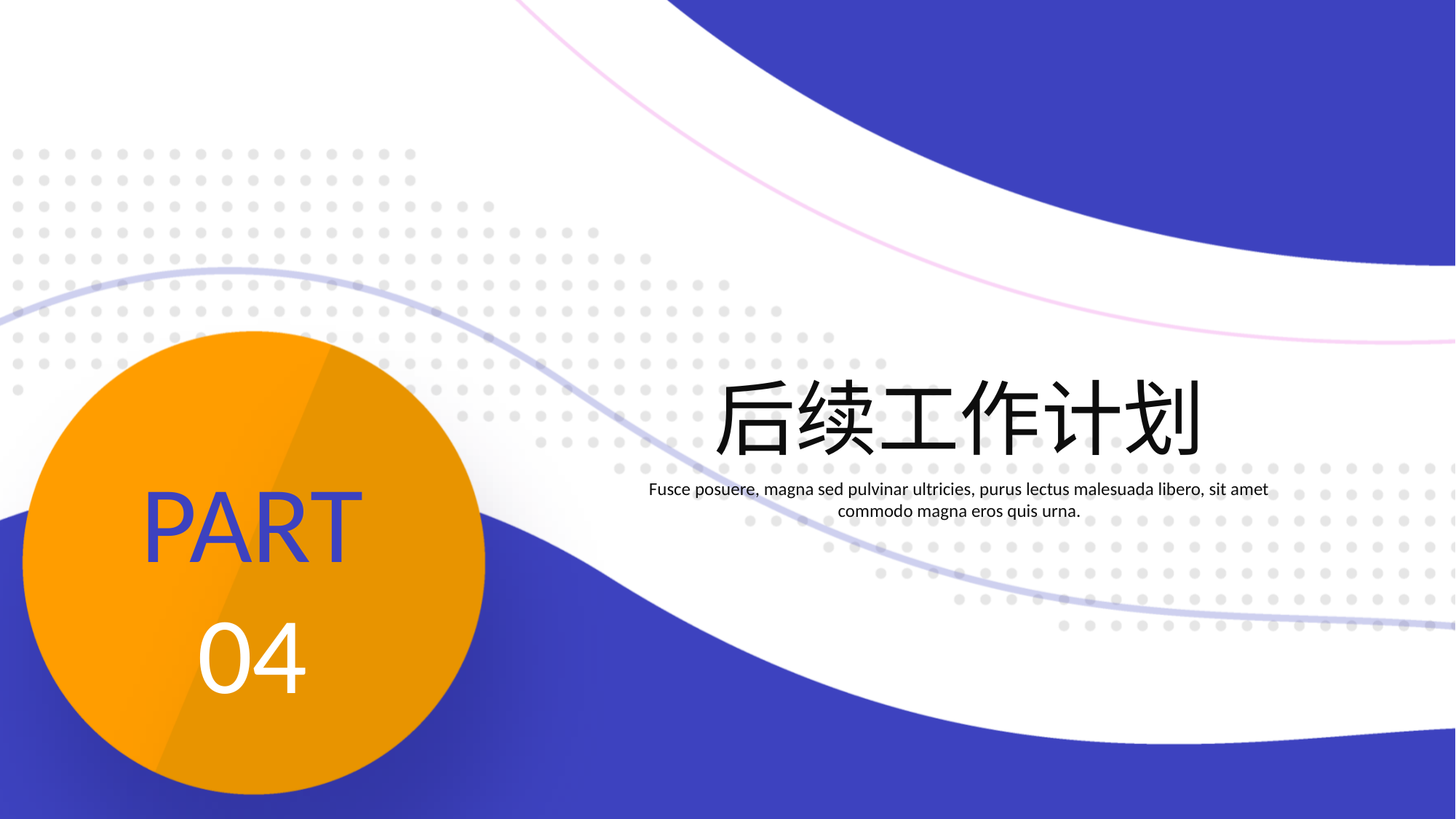

后续工作计划
Fusce posuere, magna sed pulvinar ultricies, purus lectus malesuada libero, sit amet commodo magna eros quis urna.
PART 04